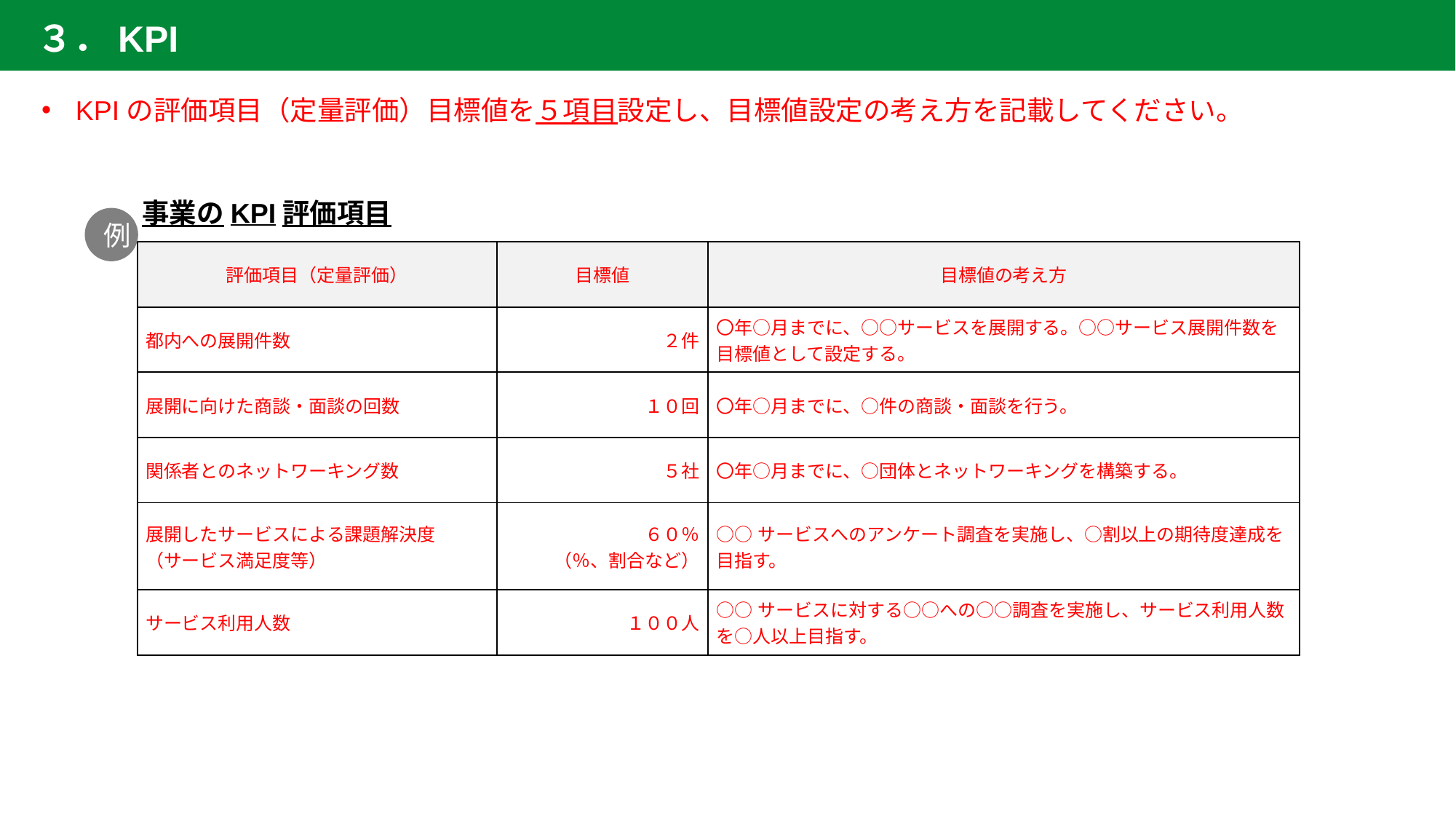

３．KPI
KPIの評価項目（定量評価）目標値を５項目設定し、目標値設定の考え方を記載してください。
事業のKPI評価項目
例
| 評価項目（定量評価） | 目標値 | 目標値の考え方 |
| --- | --- | --- |
| 都内への展開件数 | ２件 | 〇年○月までに、○○サービスを展開する。○○サービス展開件数を目標値として設定する。 |
| 展開に向けた商談・面談の回数 | １０回 | 〇年○月までに、○件の商談・面談を行う。 |
| 関係者とのネットワーキング数 | ５社 | 〇年○月までに、○団体とネットワーキングを構築する。 |
| 展開したサービスによる課題解決度 （サービス満足度等） | ６０％ （％、割合など） | ○○サービスへのアンケート調査を実施し、○割以上の期待度達成を目指す。 |
| サービス利用人数 | １００人 | ○○サービスに対する○○への○○調査を実施し、サービス利用人数を○人以上目指す。 |